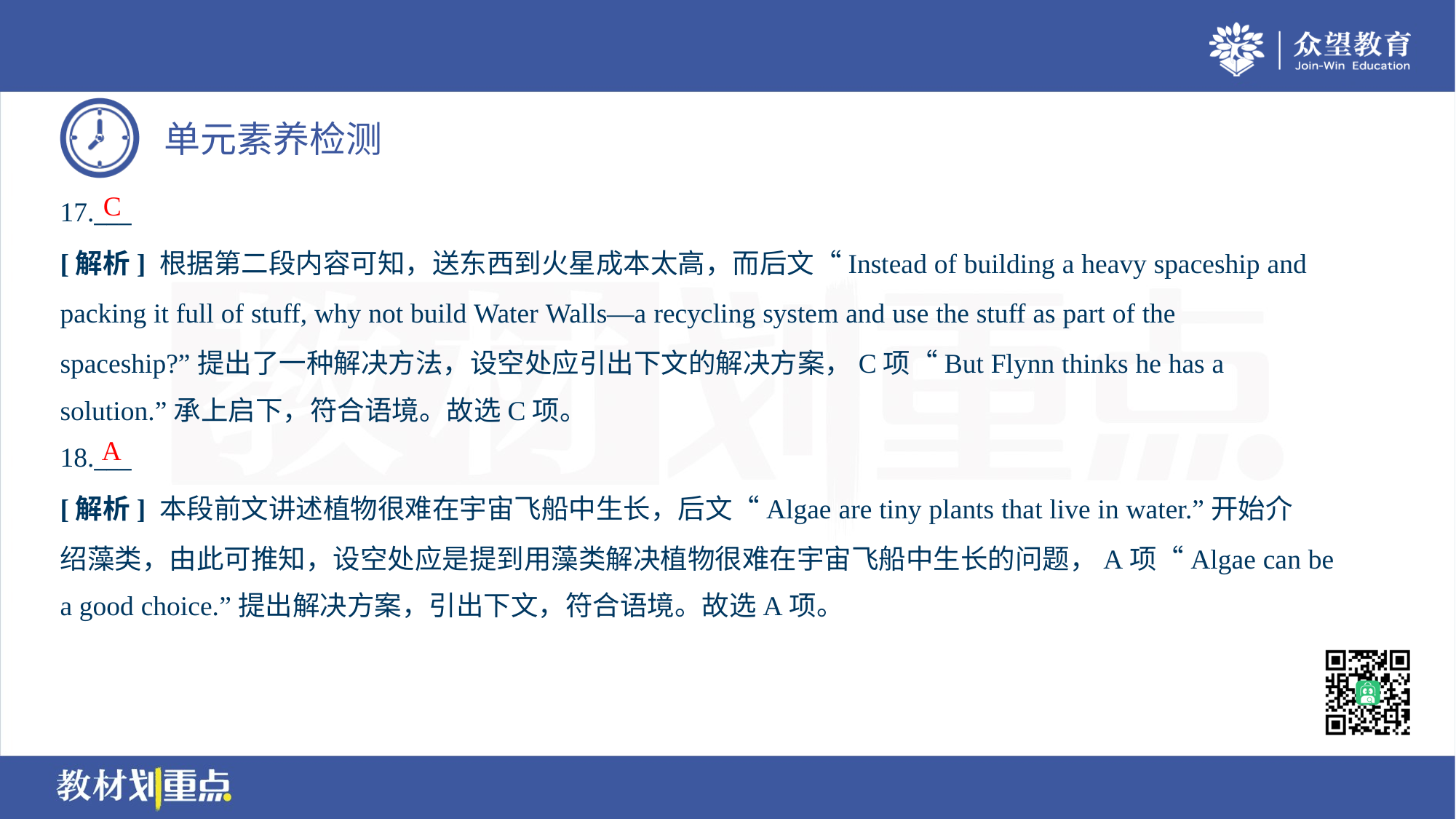

C
17.___
[解析] 根据第二段内容可知，送东西到火星成本太高，而后文“Instead of building a heavy spaceship and
packing it full of stuff, why not build Water Walls—a recycling system and use the stuff as part of the
spaceship?”提出了一种解决方法，设空处应引出下文的解决方案，C项“But Flynn thinks he has a
solution.”承上启下，符合语境。故选C项。
A
18.___
[解析] 本段前文讲述植物很难在宇宙飞船中生长，后文“Algae are tiny plants that live in water.”开始介
绍藻类，由此可推知，设空处应是提到用藻类解决植物很难在宇宙飞船中生长的问题，A项“Algae can be
a good choice.”提出解决方案，引出下文，符合语境。故选A项。